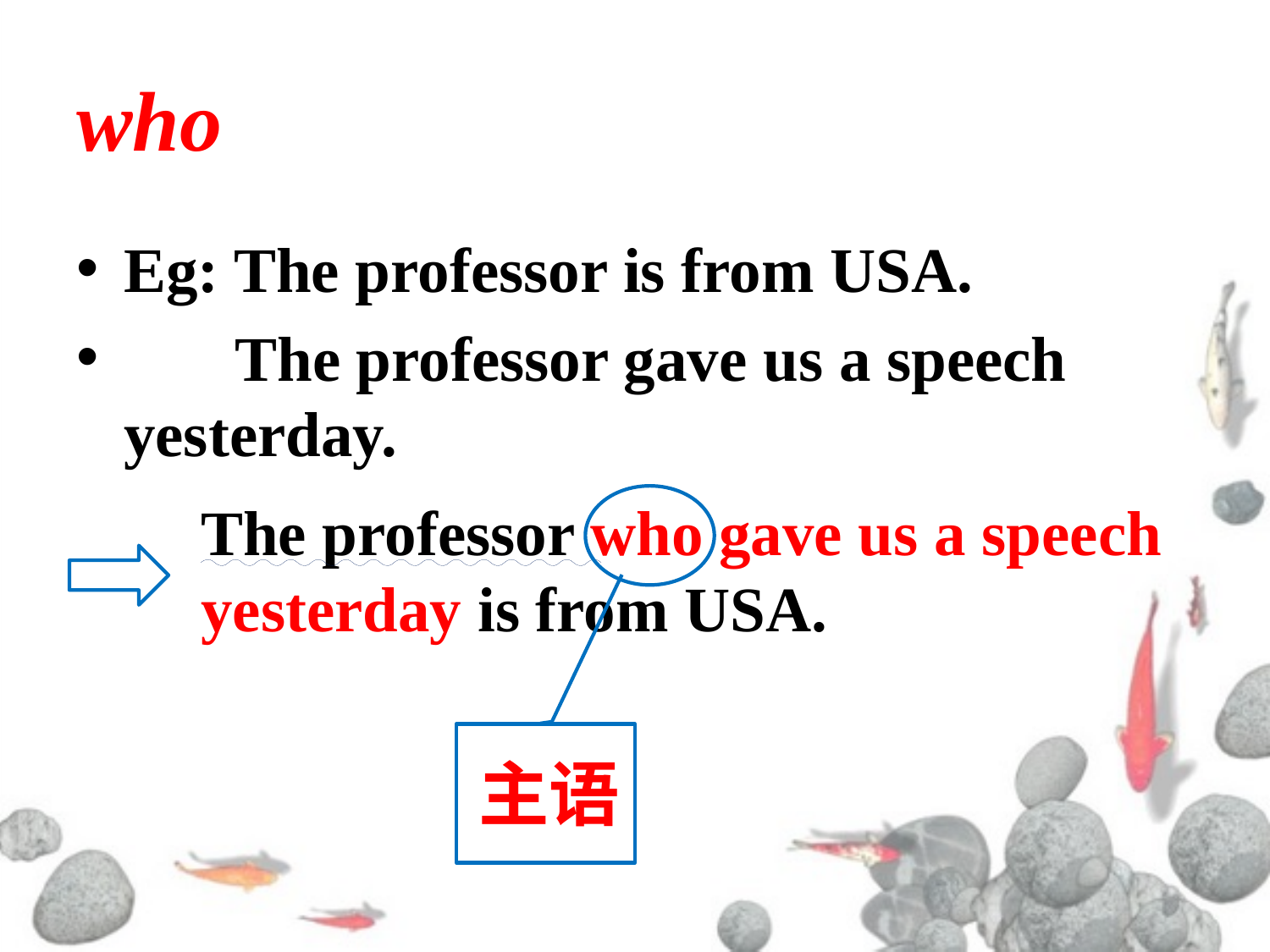

# who
Eg: The professor is from USA.
       The professor gave us a speech yesterday.

The professor who gave us a speech yesterday is from USA.

主语